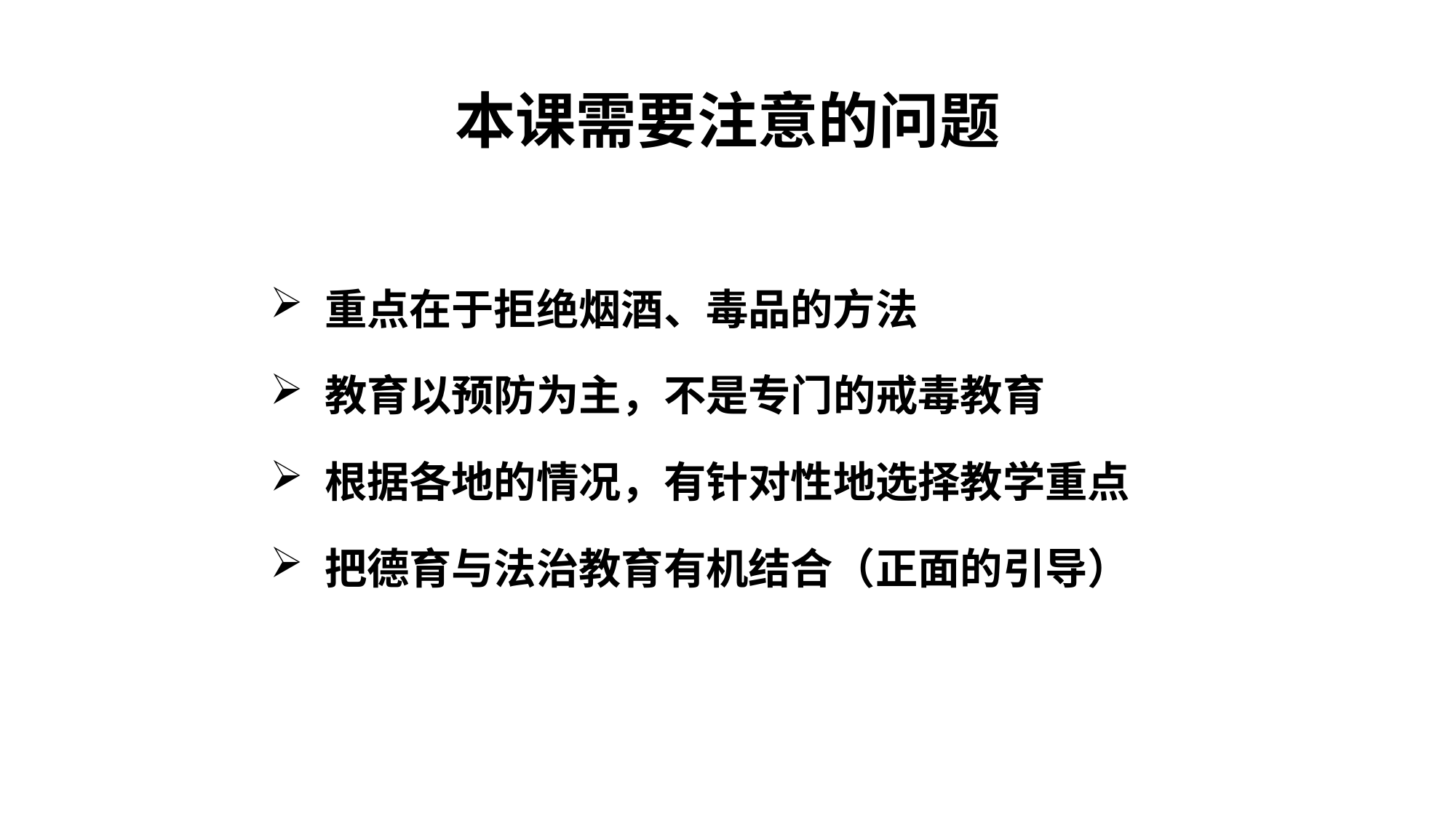

本课需要注意的问题
重点在于拒绝烟酒、毒品的方法
教育以预防为主，不是专门的戒毒教育
根据各地的情况，有针对性地选择教学重点
把德育与法治教育有机结合（正面的引导）